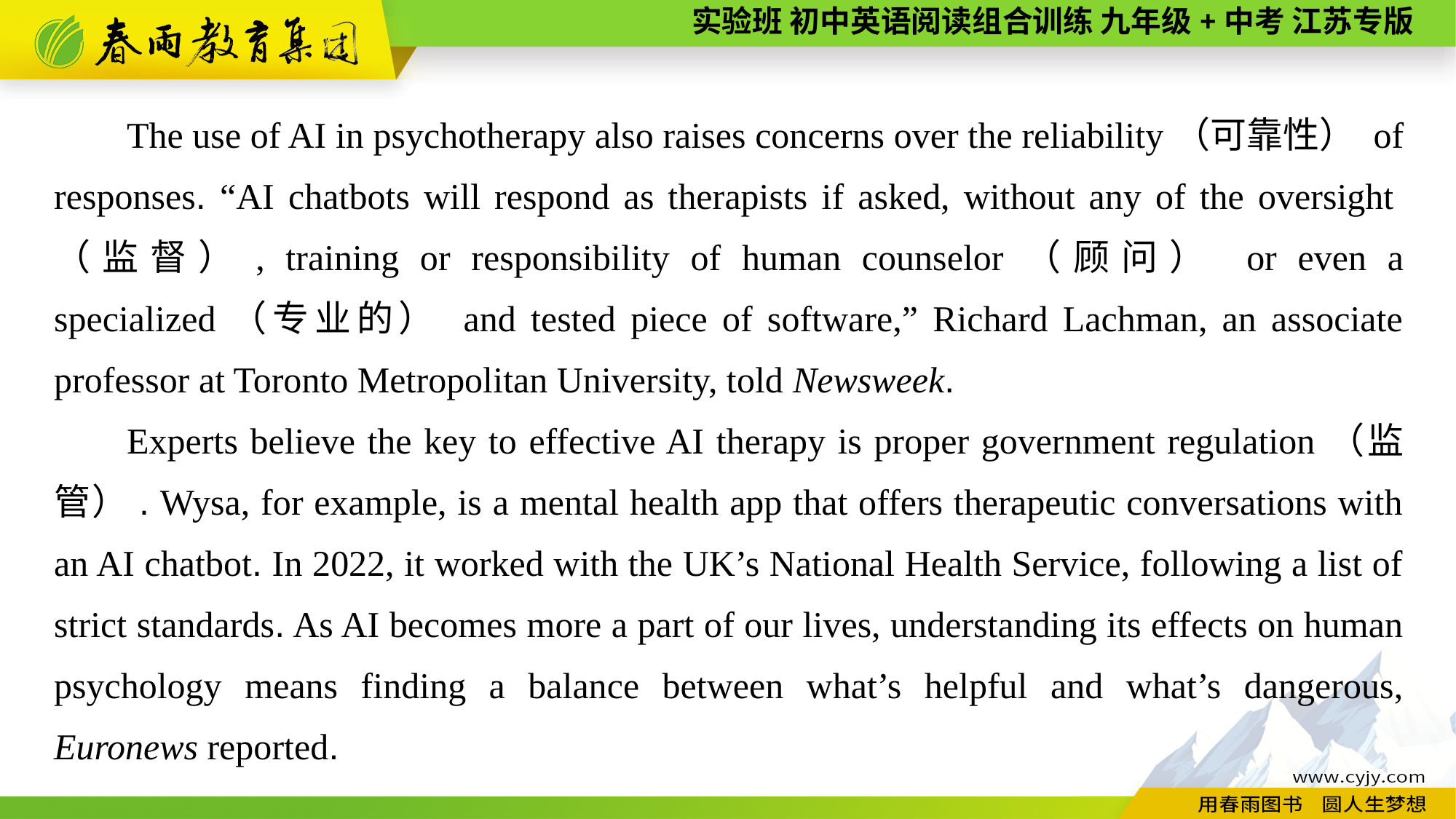

The use of AI in psychotherapy also raises concerns over the reliability（可靠性） of responses. “AI chatbots will respond as therapists if asked, without any of the oversight（监督）, training or responsibility of human counselor（顾问） or even a specialized（专业的） and tested piece of software,” Richard Lachman, an associate professor at Toronto Metropolitan University, told Newsweek.
Experts believe the key to effective AI therapy is proper government regulation（监管）. Wysa, for example, is a mental health app that offers therapeutic conversations with an AI chatbot. In 2022, it worked with the UK’s National Health Service, following a list of strict standards. As AI becomes more a part of our lives, understanding its effects on human psychology means finding a balance between what’s helpful and what’s dangerous, Euronews reported.